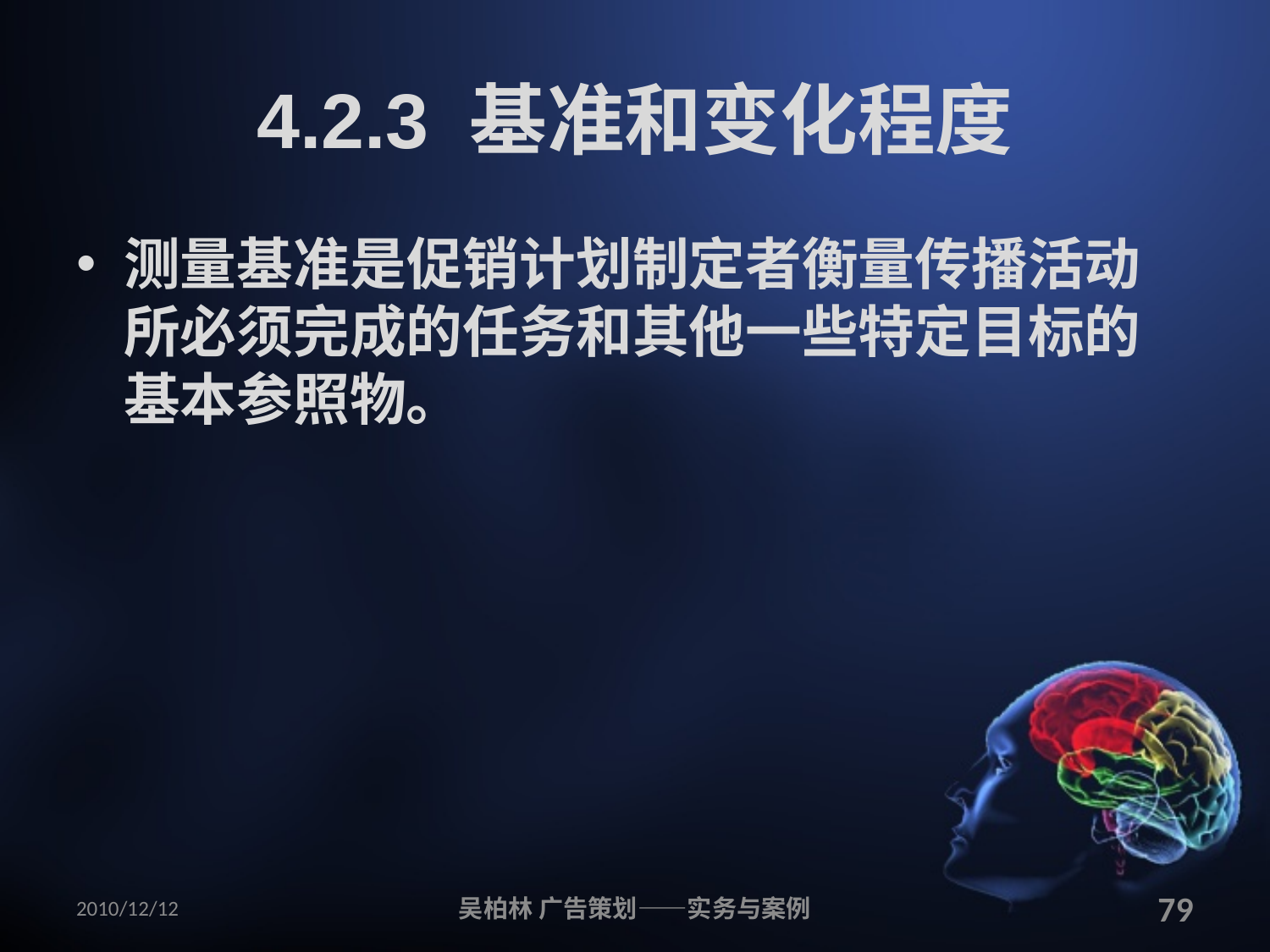

# 4.2.3 基准和变化程度
测量基准是促销计划制定者衡量传播活动所必须完成的任务和其他一些特定目标的基本参照物。
2010/12/12
吴柏林 广告策划——实务与案例
79